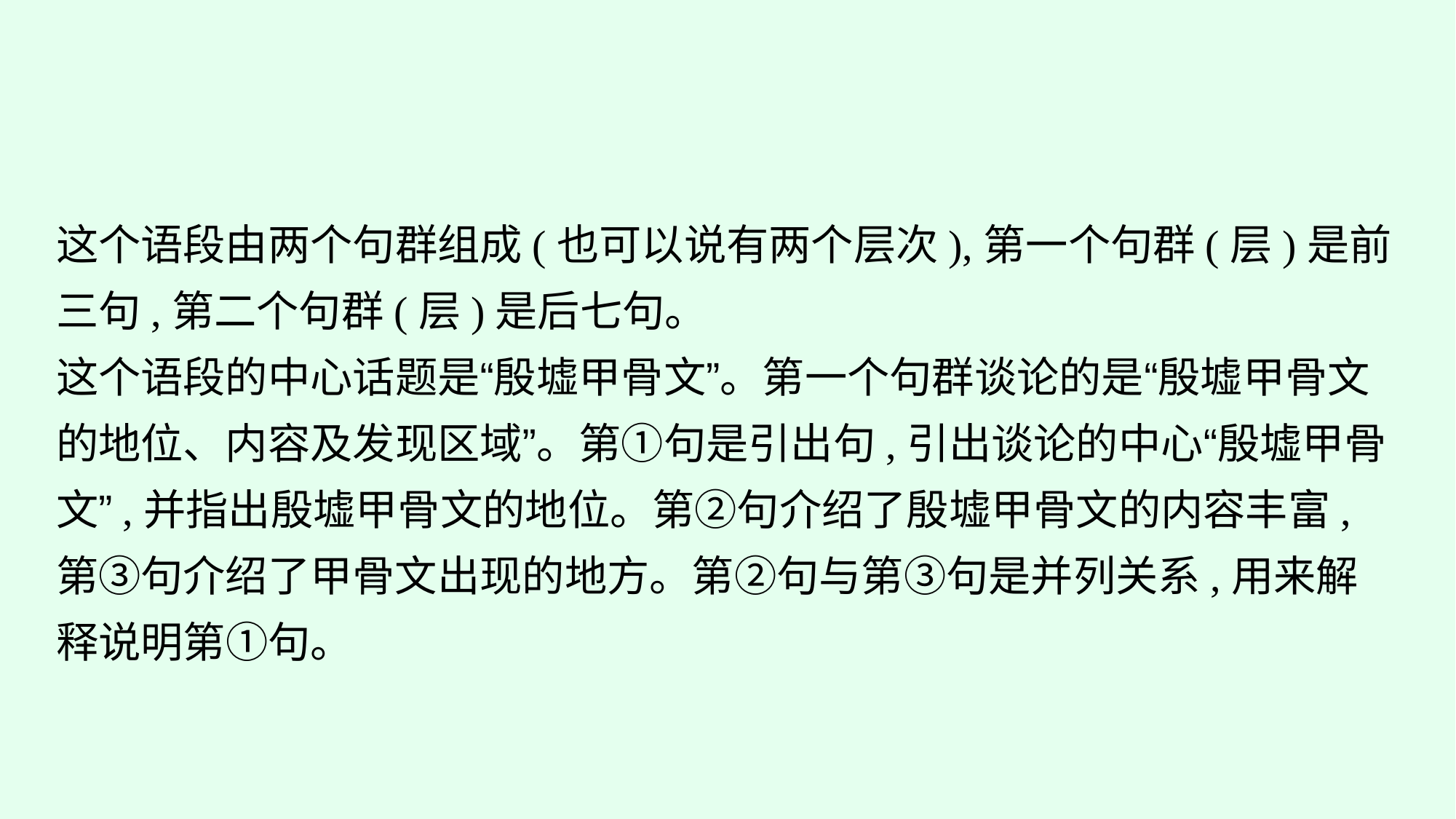

这个语段由两个句群组成(也可以说有两个层次),第一个句群(层)是前三句,第二个句群(层)是后七句。
这个语段的中心话题是“殷墟甲骨文”。第一个句群谈论的是“殷墟甲骨文的地位、内容及发现区域”。第①句是引出句,引出谈论的中心“殷墟甲骨文”,并指出殷墟甲骨文的地位。第②句介绍了殷墟甲骨文的内容丰富,第③句介绍了甲骨文出现的地方。第②句与第③句是并列关系,用来解释说明第①句。